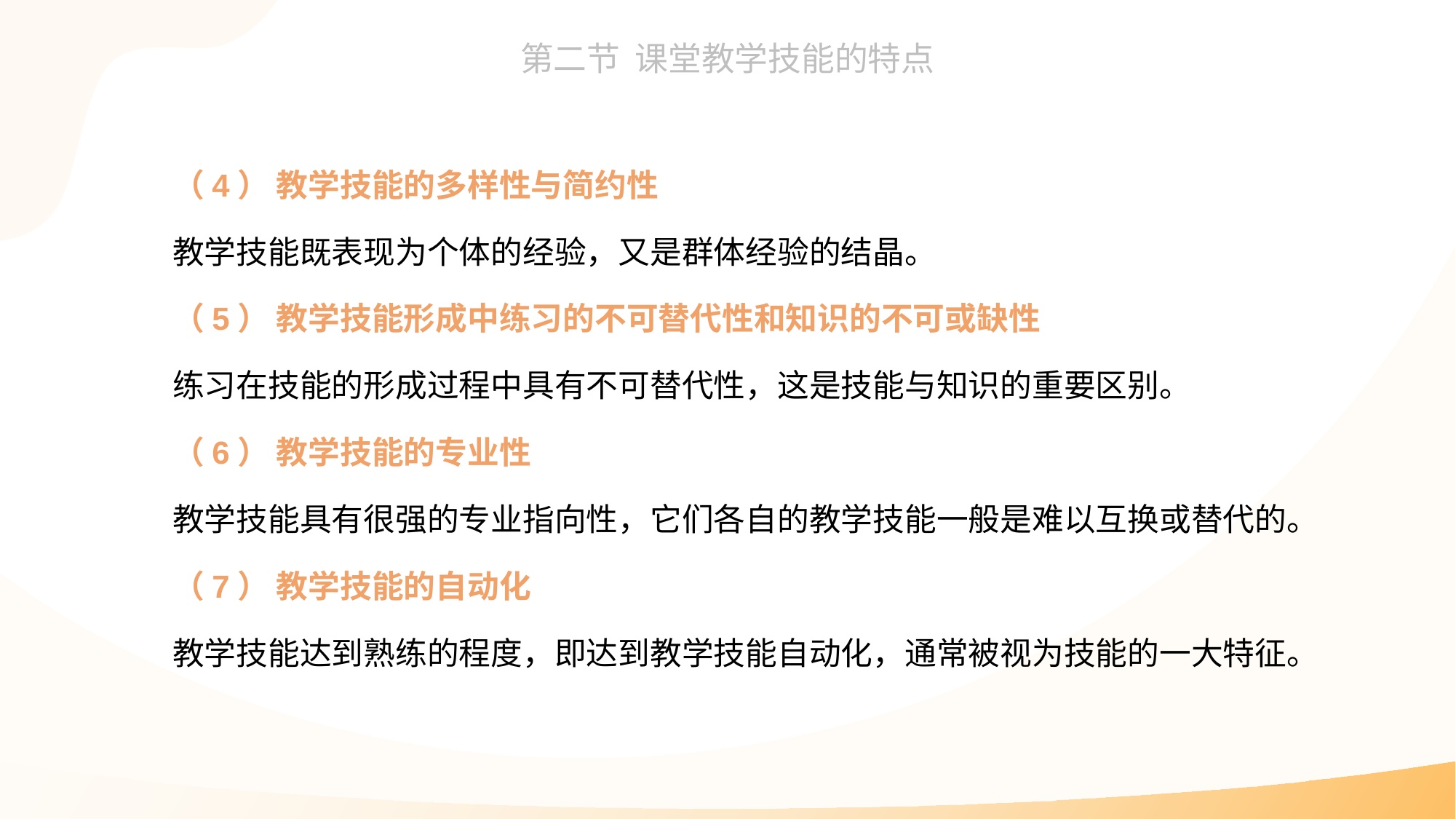

（4） 教学技能的多样性与简约性
教学技能既表现为个体的经验，又是群体经验的结晶。
（5） 教学技能形成中练习的不可替代性和知识的不可或缺性
练习在技能的形成过程中具有不可替代性，这是技能与知识的重要区别。
（6） 教学技能的专业性
教学技能具有很强的专业指向性，它们各自的教学技能一般是难以互换或替代的。
（7） 教学技能的自动化
教学技能达到熟练的程度，即达到教学技能自动化，通常被视为技能的一大特征。